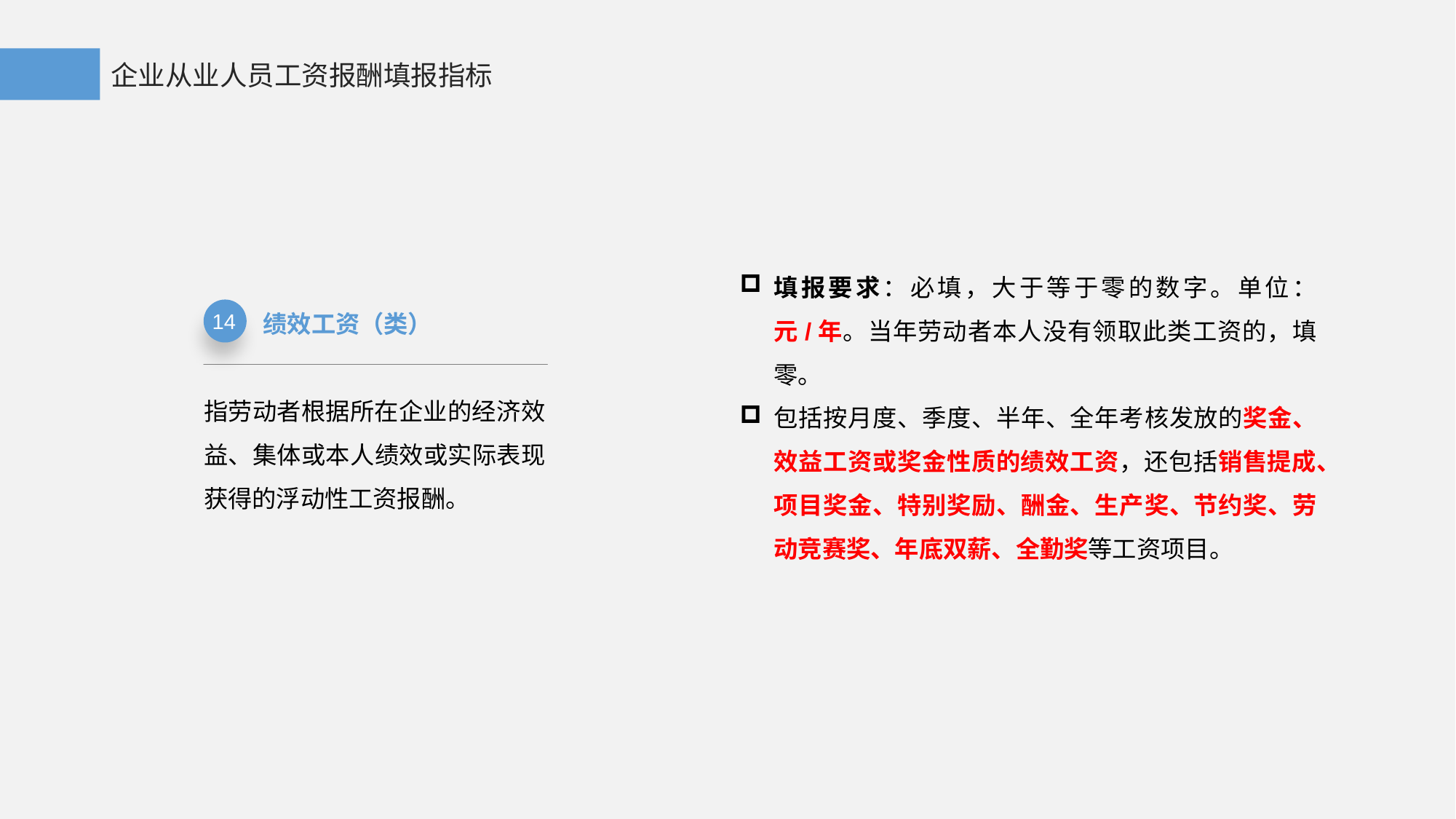

企业从业人员工资报酬填报指标
填报要求：必填，大于等于零的数字。单位：元/年。当年劳动者本人没有领取此类工资的，填零。
包括按月度、季度、半年、全年考核发放的奖金、效益工资或奖金性质的绩效工资，还包括销售提成、项目奖金、特别奖励、酬金、生产奖、节约奖、劳动竞赛奖、年底双薪、全勤奖等工资项目。

绩效工资（类）
14
指劳动者根据所在企业的经济效益、集体或本人绩效或实际表现获得的浮动性工资报酬。

51